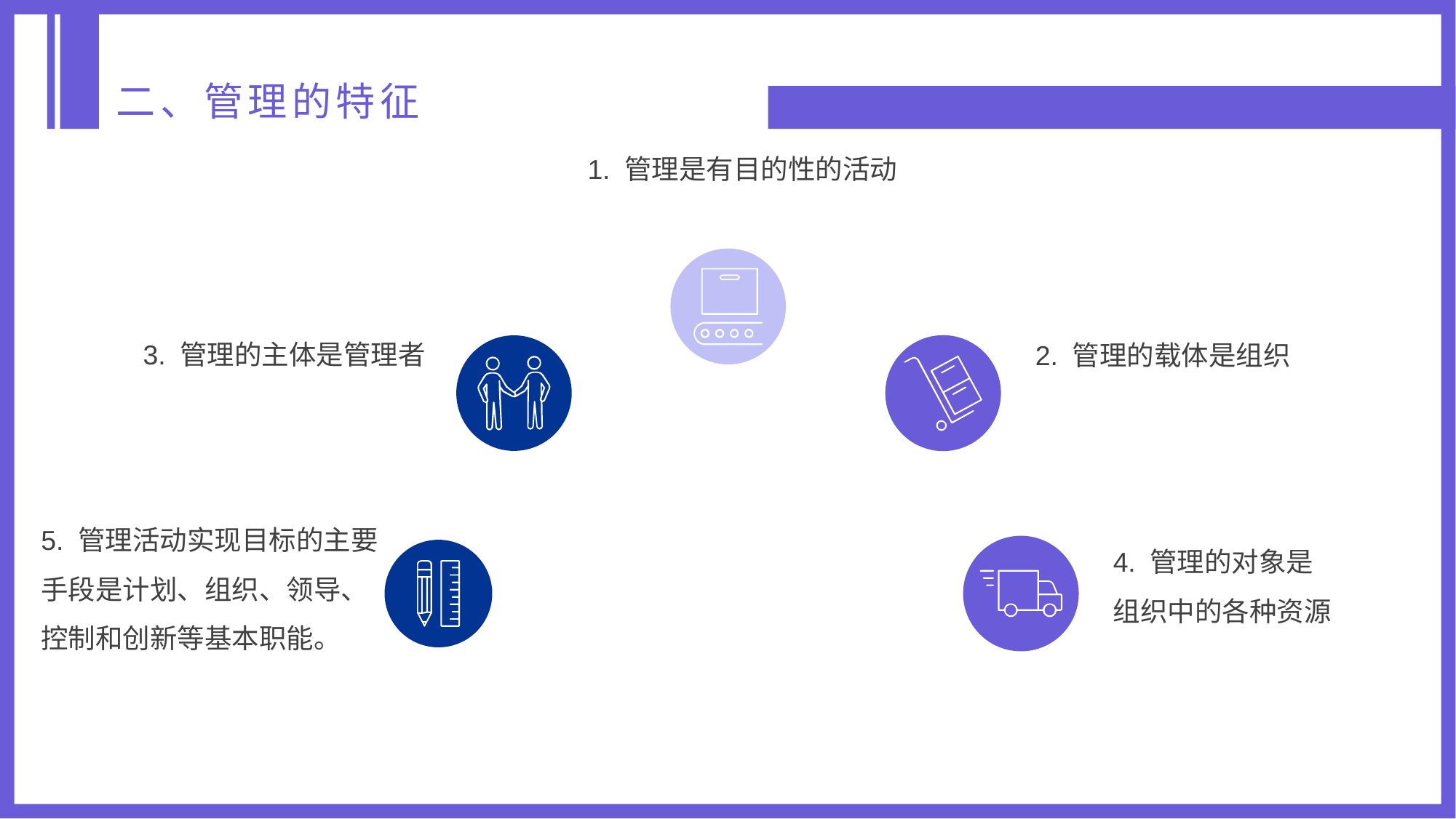

二、管理的特征
1. 管理是有目的性的活动

3. 管理的主体是管理者
2. 管理的载体是组织

5. 管理活动实现目标的主要
手段是计划、组织、领导、
控制和创新等基本职能。

4. 管理的对象是
组织中的各种资源